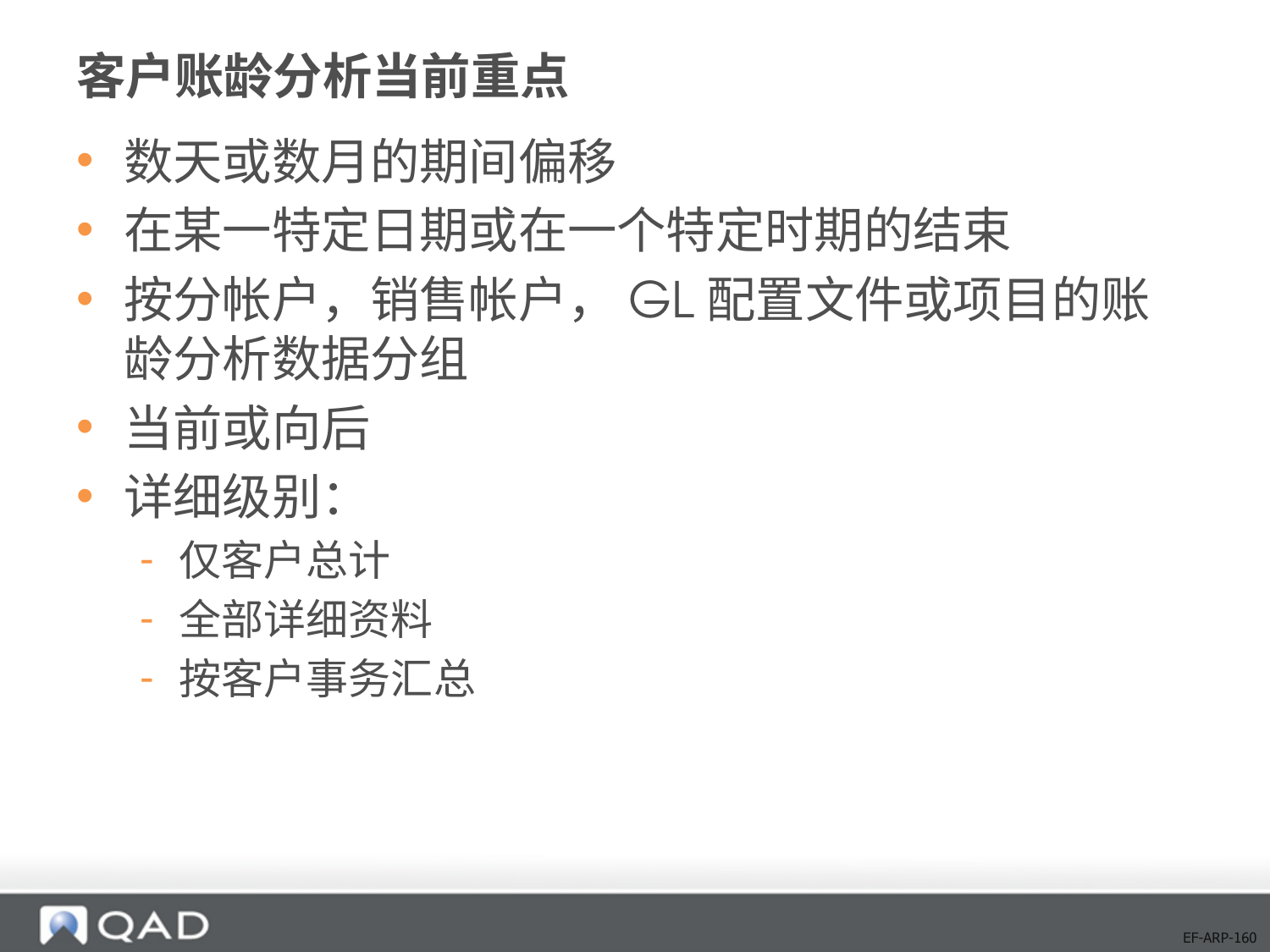

# 客户账龄分析当前重点
数天或数月的期间偏移
在某一特定日期或在一个特定时期的结束
按分帐户，销售帐户，GL配置文件或项目的账龄分析数据分组
当前或向后
详细级别：
仅客户总计
全部详细资料
按客户事务汇总
EF-ARP-160